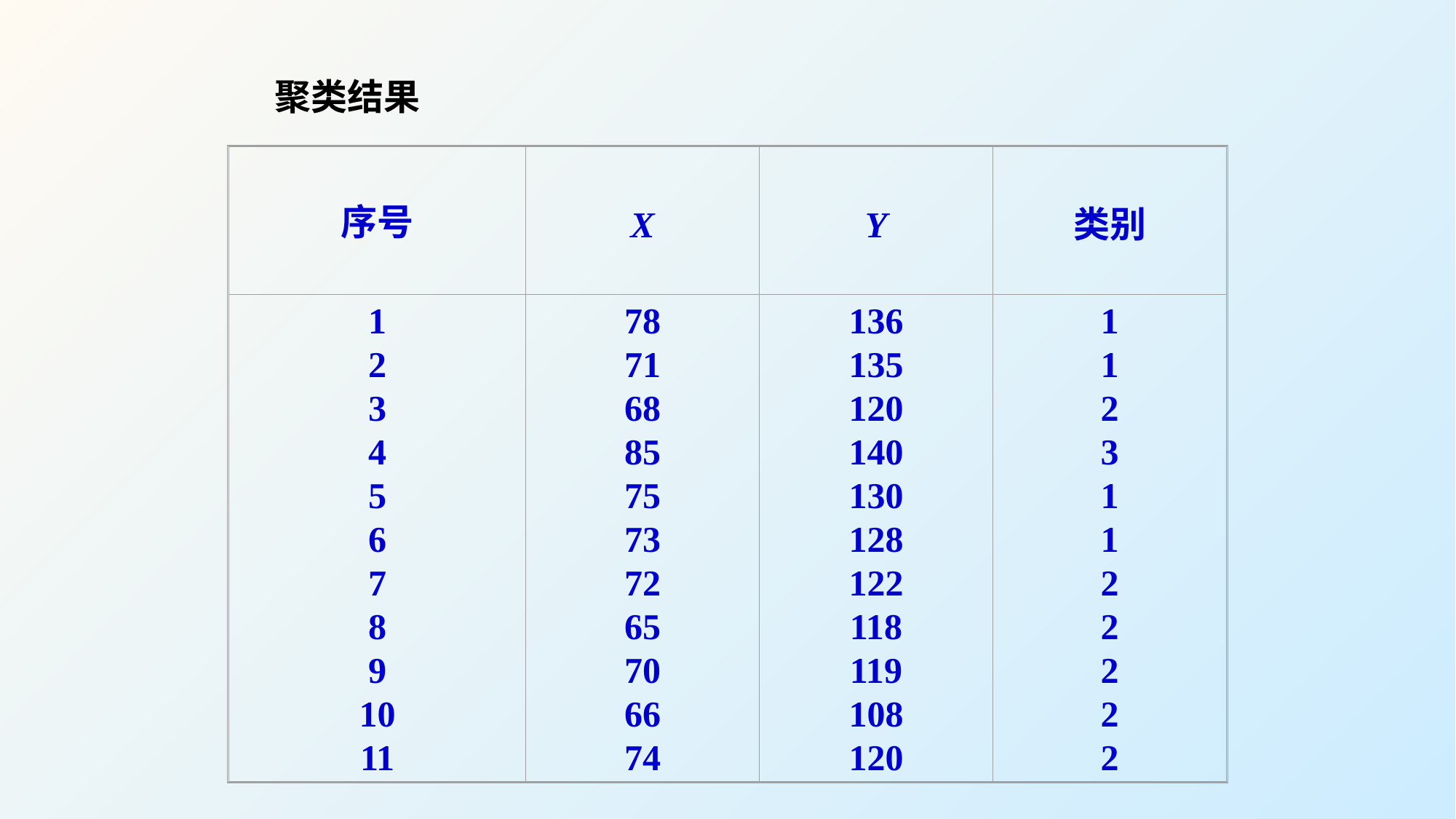

聚类结果

序号

X

Y

类别

1
2
3
4
5
6
7
8
9
10
11

78
71
68
85
75
73
72
65
70
66
74

136
135
120
140
130
128
122
118
119
108
120

1
1
2
3
1
1
2
2
2
2
2